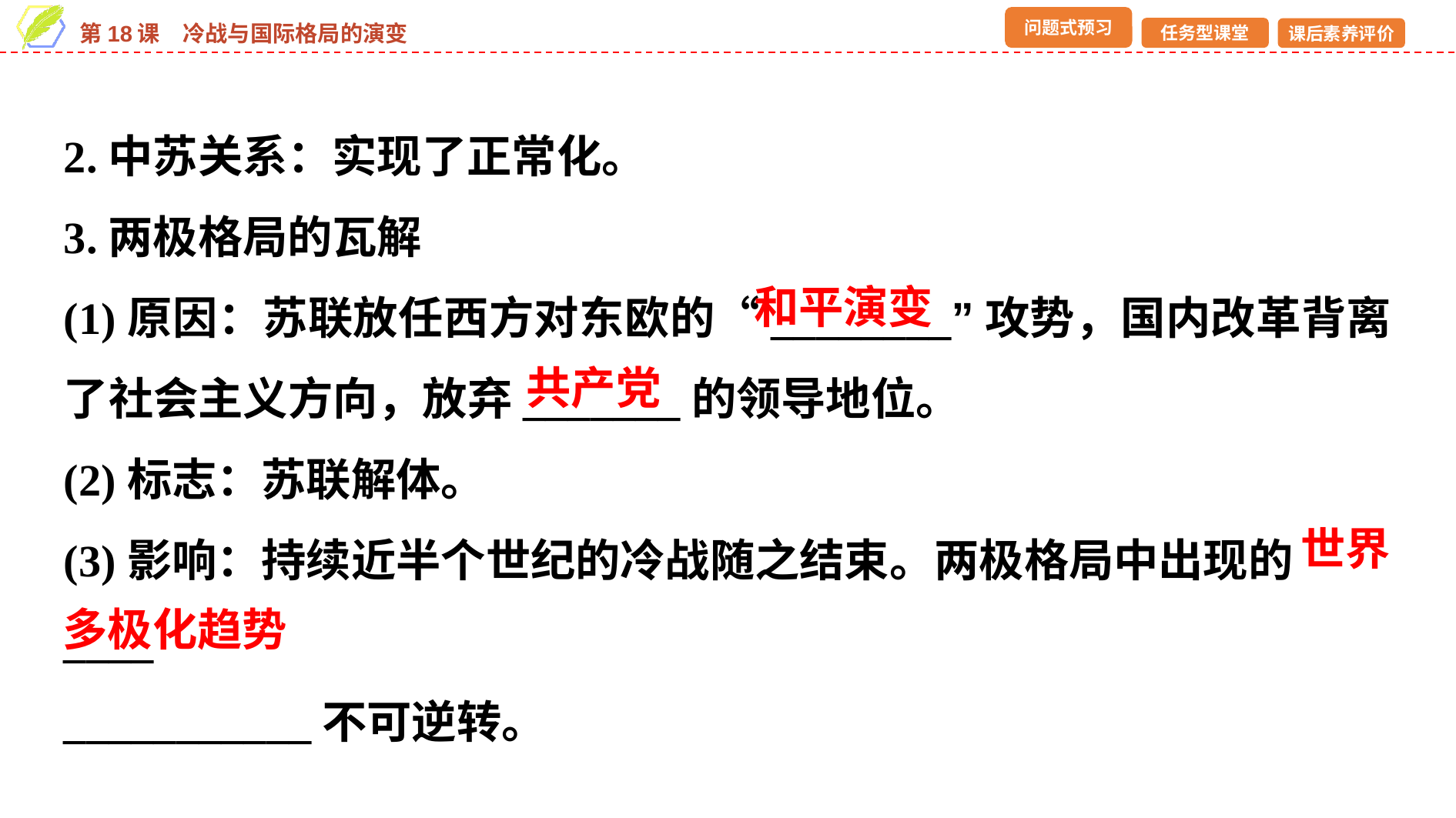

2.中苏关系：实现了正常化。
3.两极格局的瓦解
(1)原因：苏联放任西方对东欧的“________”攻势，国内改革背离了社会主义方向，放弃_______的领导地位。
(2)标志：苏联解体。
(3)影响：持续近半个世纪的冷战随之结束。两极格局中出现的____
___________不可逆转。
和平演变
共产党
世界
多极化趋势